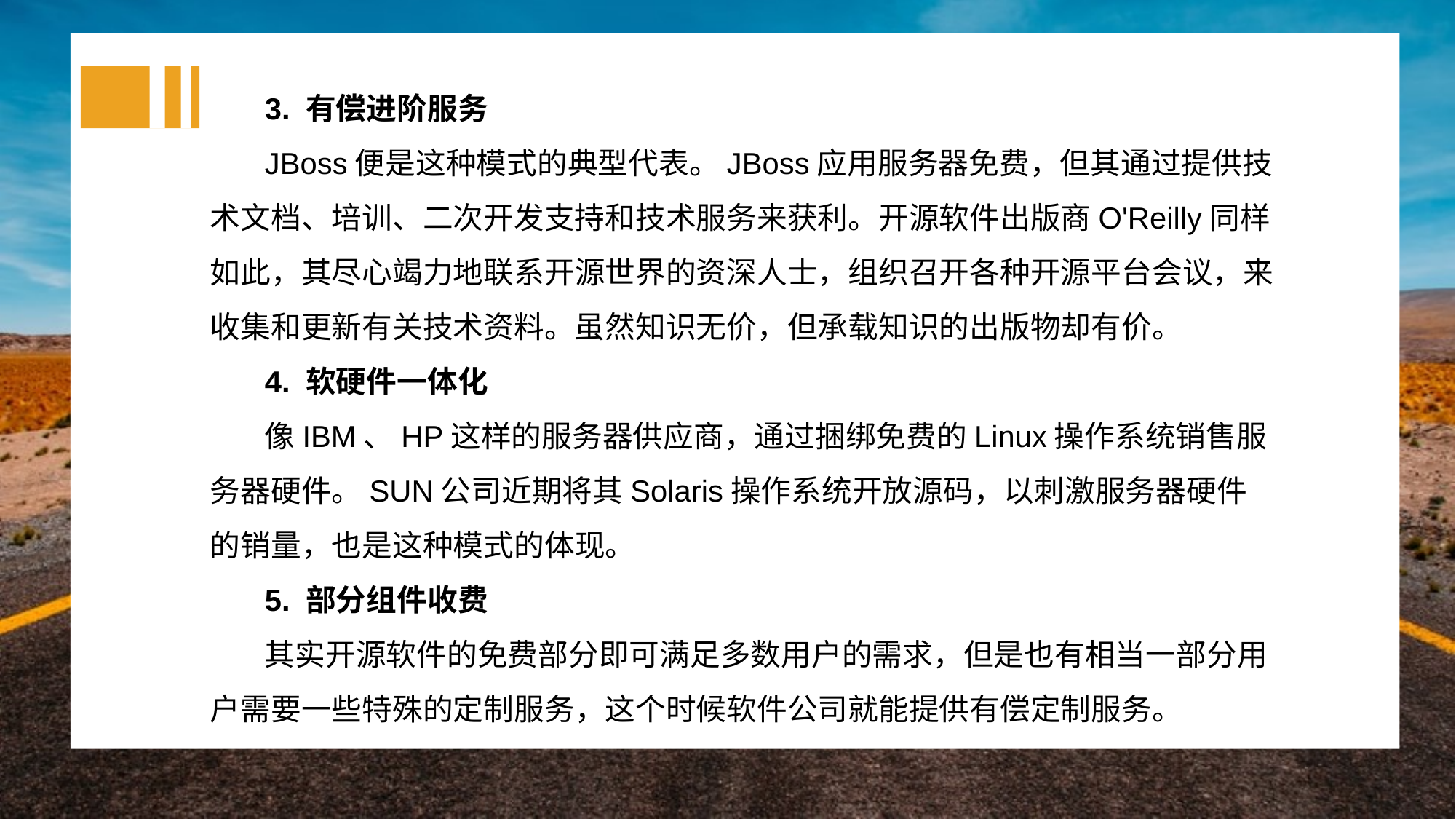

3. 有偿进阶服务
JBoss便是这种模式的典型代表。JBoss应用服务器免费，但其通过提供技术文档、培训、二次开发支持和技术服务来获利。开源软件出版商O'Reilly同样如此，其尽心竭力地联系开源世界的资深人士，组织召开各种开源平台会议，来收集和更新有关技术资料。虽然知识无价，但承载知识的出版物却有价。
4. 软硬件一体化
像IBM、HP这样的服务器供应商，通过捆绑免费的Linux操作系统销售服务器硬件。SUN公司近期将其Solaris操作系统开放源码，以刺激服务器硬件的销量，也是这种模式的体现。
5. 部分组件收费
其实开源软件的免费部分即可满足多数用户的需求，但是也有相当一部分用户需要一些特殊的定制服务，这个时候软件公司就能提供有偿定制服务。